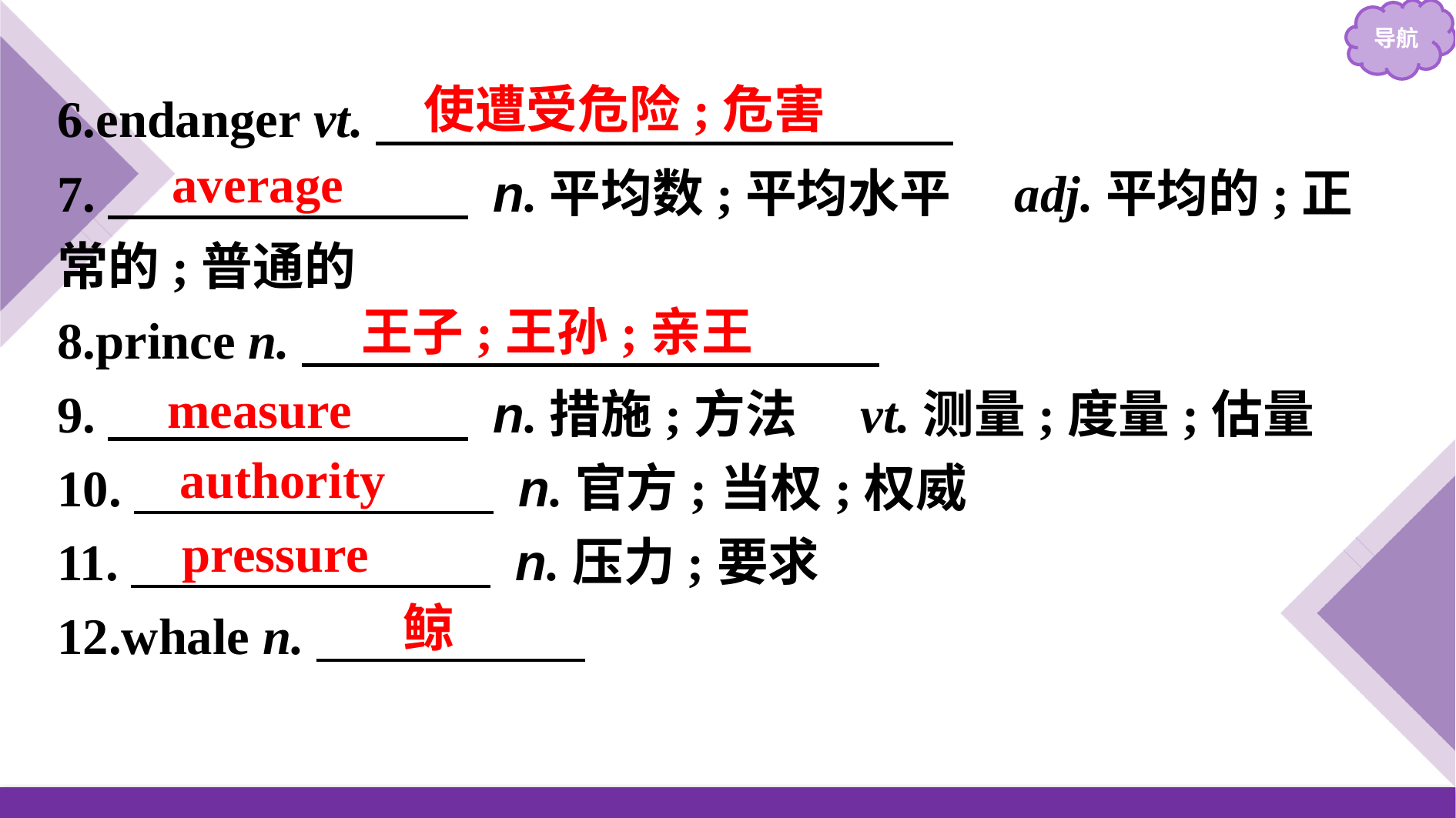

6.endanger vt.
7.　　　　　　　 n.平均数;平均水平　adj.平均的;正常的;普通的
8.prince n.
9.　　　　　　　 n.措施;方法　vt.测量;度量;估量
10.　　　　　　　 n.官方;当权;权威
11.　　　　　　　 n.压力;要求
12.whale n.
使遭受危险;危害
average
王子;王孙;亲王
measure
authority
pressure
鲸